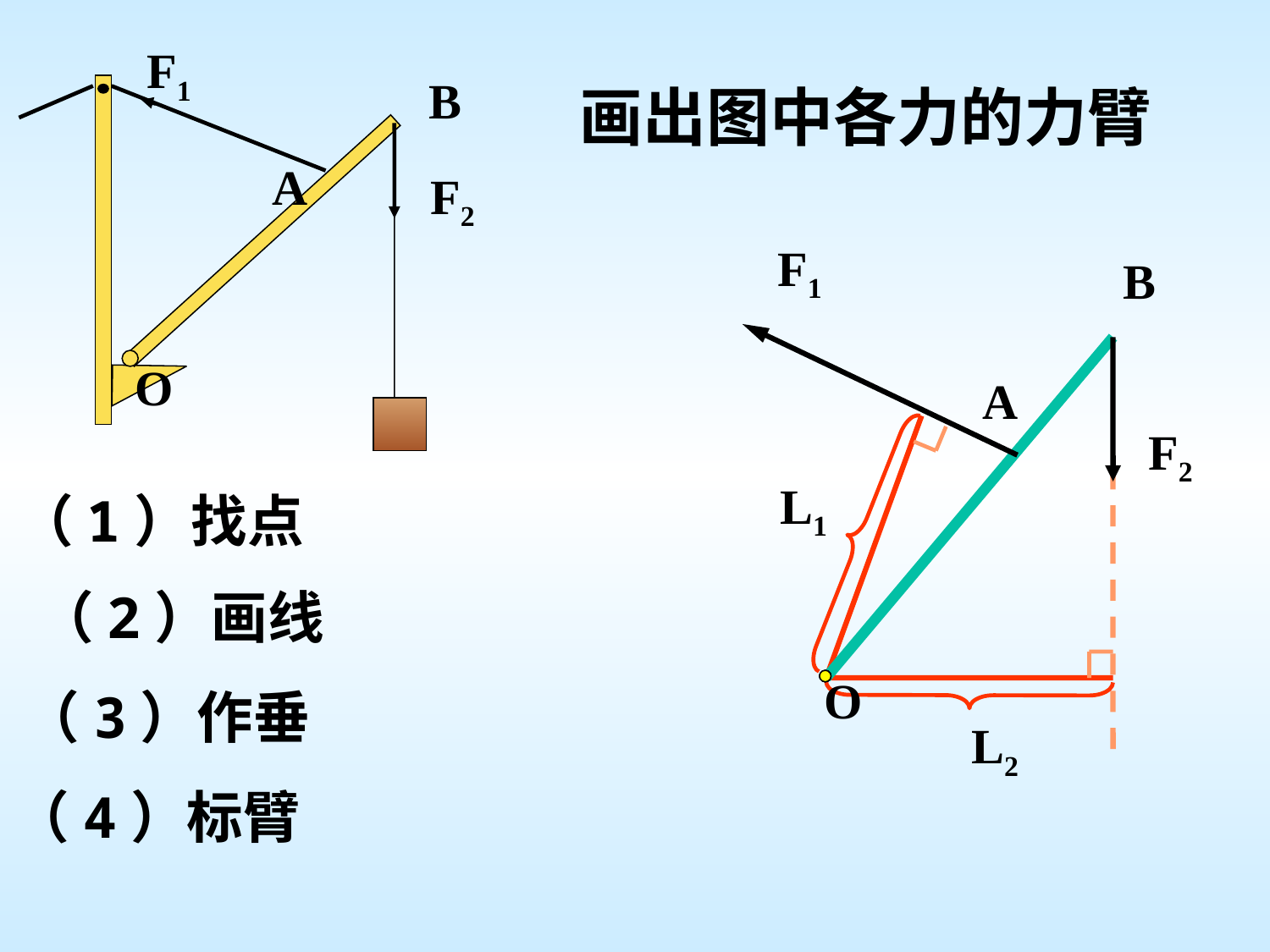

F1

B

A
F2

O

画出图中各力的力臂
F1
B

A
F2
O

L1

（1）找点

（2）画线

（3）作垂

L2
（4）标臂